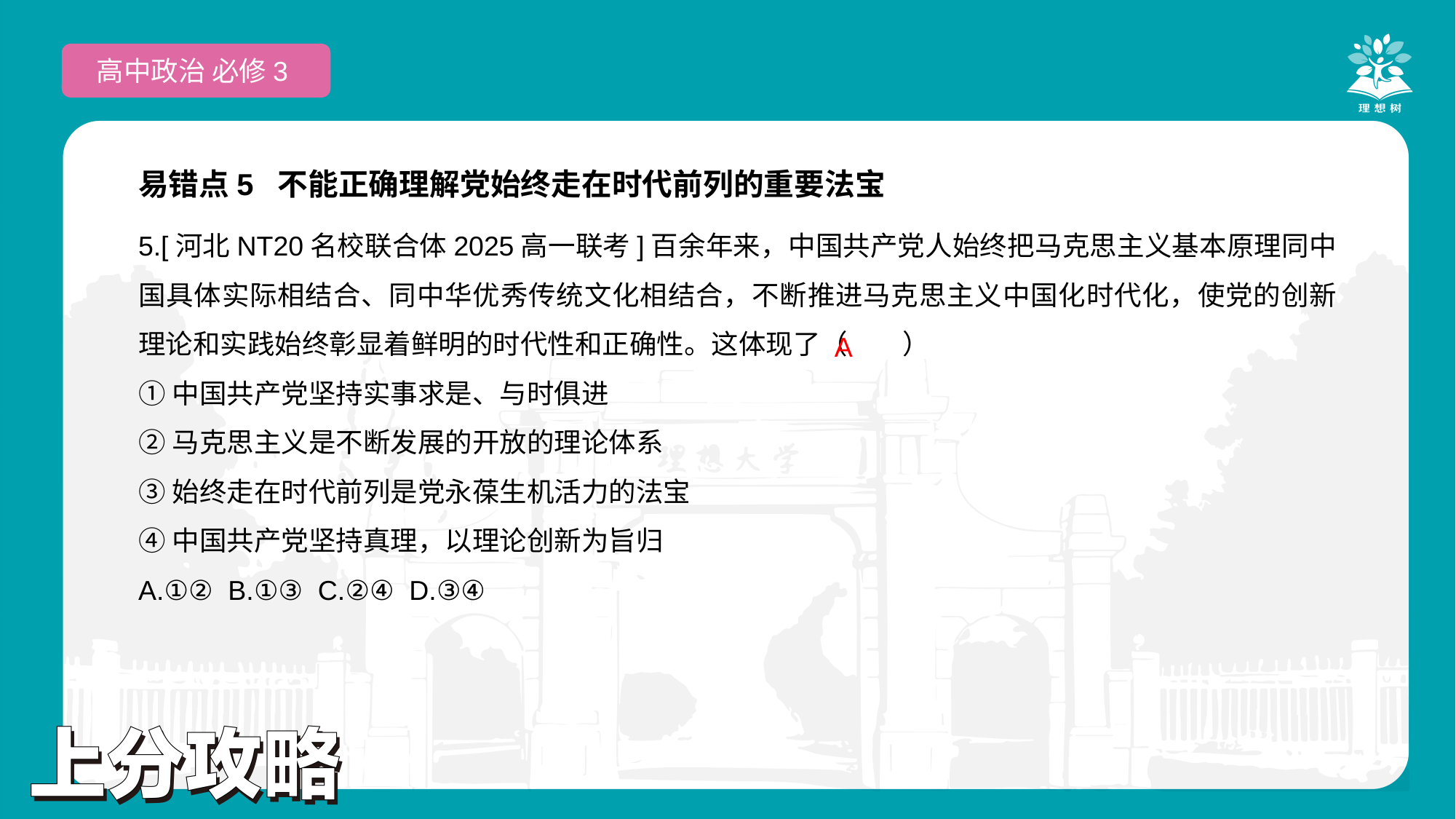

高中政治 必修3
易错点5  不能正确理解党始终走在时代前列的重要法宝
5.[河北NT20名校联合体2025高一联考]百余年来，中国共产党人始终把马克思主义基本原理同中国具体实际相结合、同中华优秀传统文化相结合，不断推进马克思主义中国化时代化，使党的创新理论和实践始终彰显着鲜明的时代性和正确性。这体现了（　　）
①中国共产党坚持实事求是、与时俱进
②马克思主义是不断发展的开放的理论体系
③始终走在时代前列是党永葆生机活力的法宝
④中国共产党坚持真理，以理论创新为旨归
A.①②  B.①③  C.②④  D.③④
 A